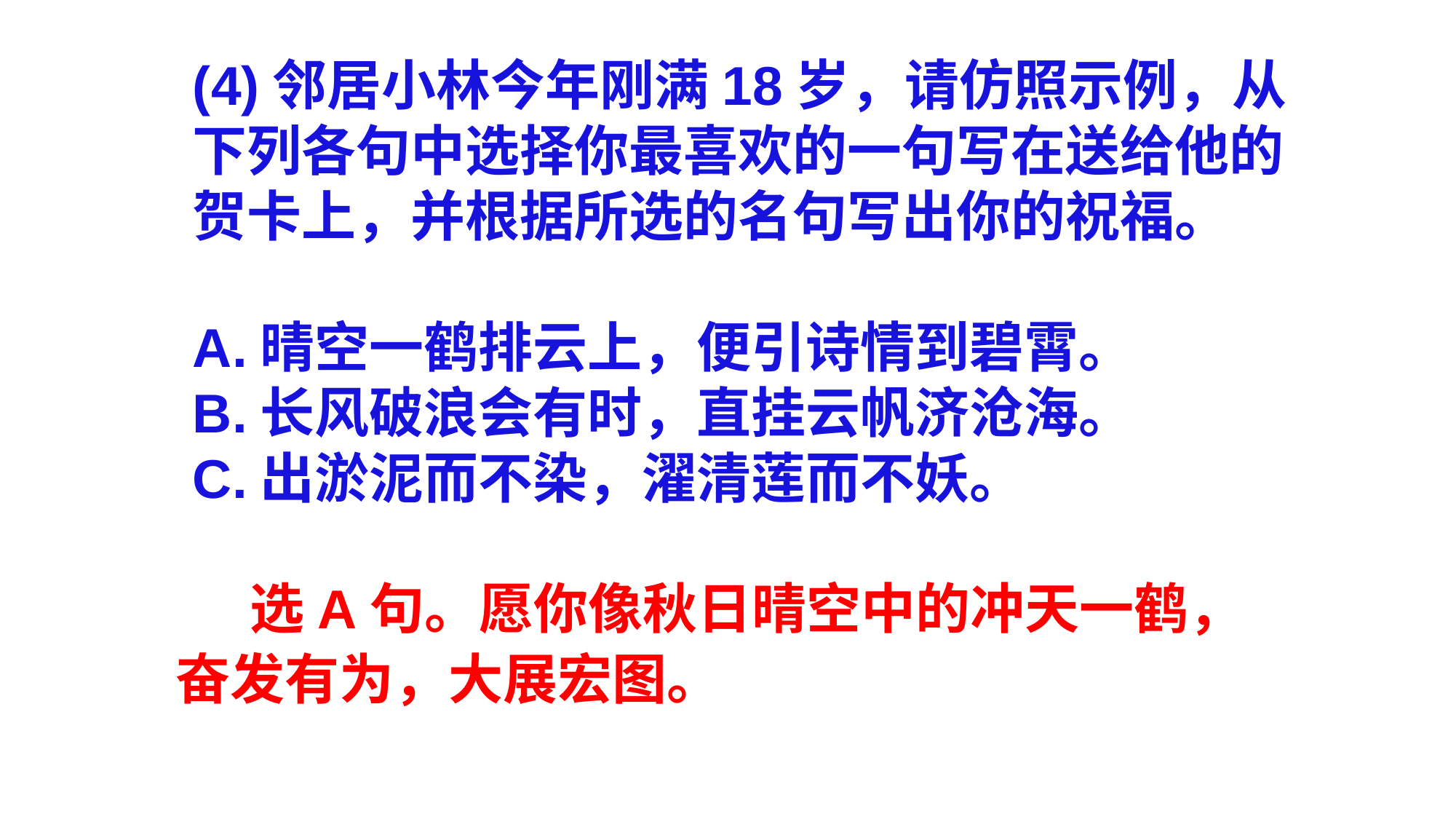

(4)邻居小林今年刚满18岁，请仿照示例，从下列各句中选择你最喜欢的一句写在送给他的贺卡上，并根据所选的名句写出你的祝福。

A.晴空一鹤排云上，便引诗情到碧霄。
B.长风破浪会有时，直挂云帆济沧海。
C.出淤泥而不染，濯清莲而不妖。

     选A句。愿你像秋日晴空中的冲天一鹤，奋发有为，大展宏图。